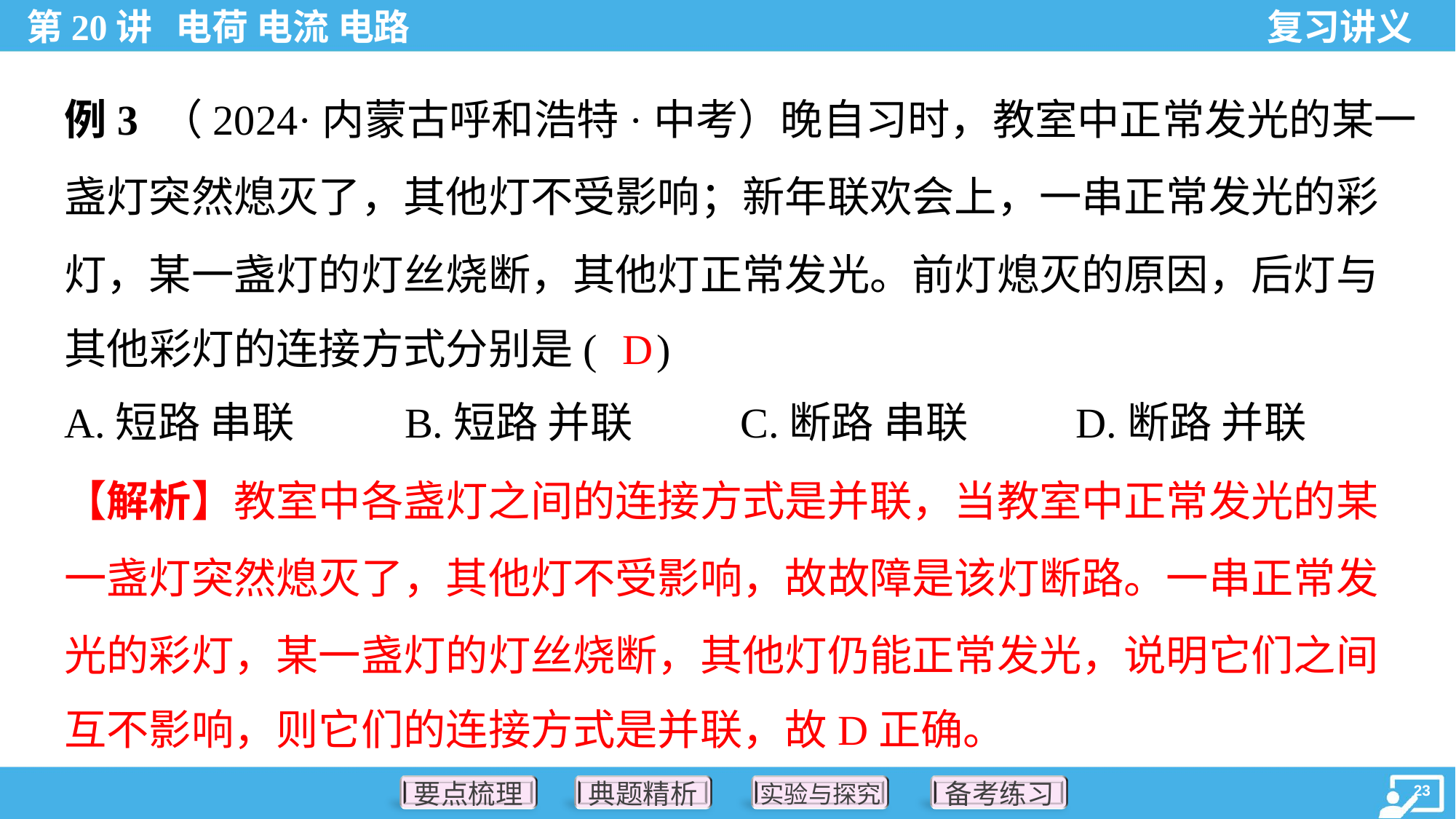

例3 （2024·内蒙古呼和浩特·中考）晚自习时，教室中正常发光的某一
盏灯突然熄灭了，其他灯不受影响；新年联欢会上，一串正常发光的彩
灯，某一盏灯的灯丝烧断，其他灯正常发光。前灯熄灭的原因，后灯与
其他彩灯的连接方式分别是(     )
D
A.短路 串联	B.短路 并联	C.断路 串联	D.断路 并联
【解析】教室中各盏灯之间的连接方式是并联，当教室中正常发光的某
一盏灯突然熄灭了，其他灯不受影响，故故障是该灯断路。一串正常发
光的彩灯，某一盏灯的灯丝烧断，其他灯仍能正常发光，说明它们之间
互不影响，则它们的连接方式是并联，故D正确。